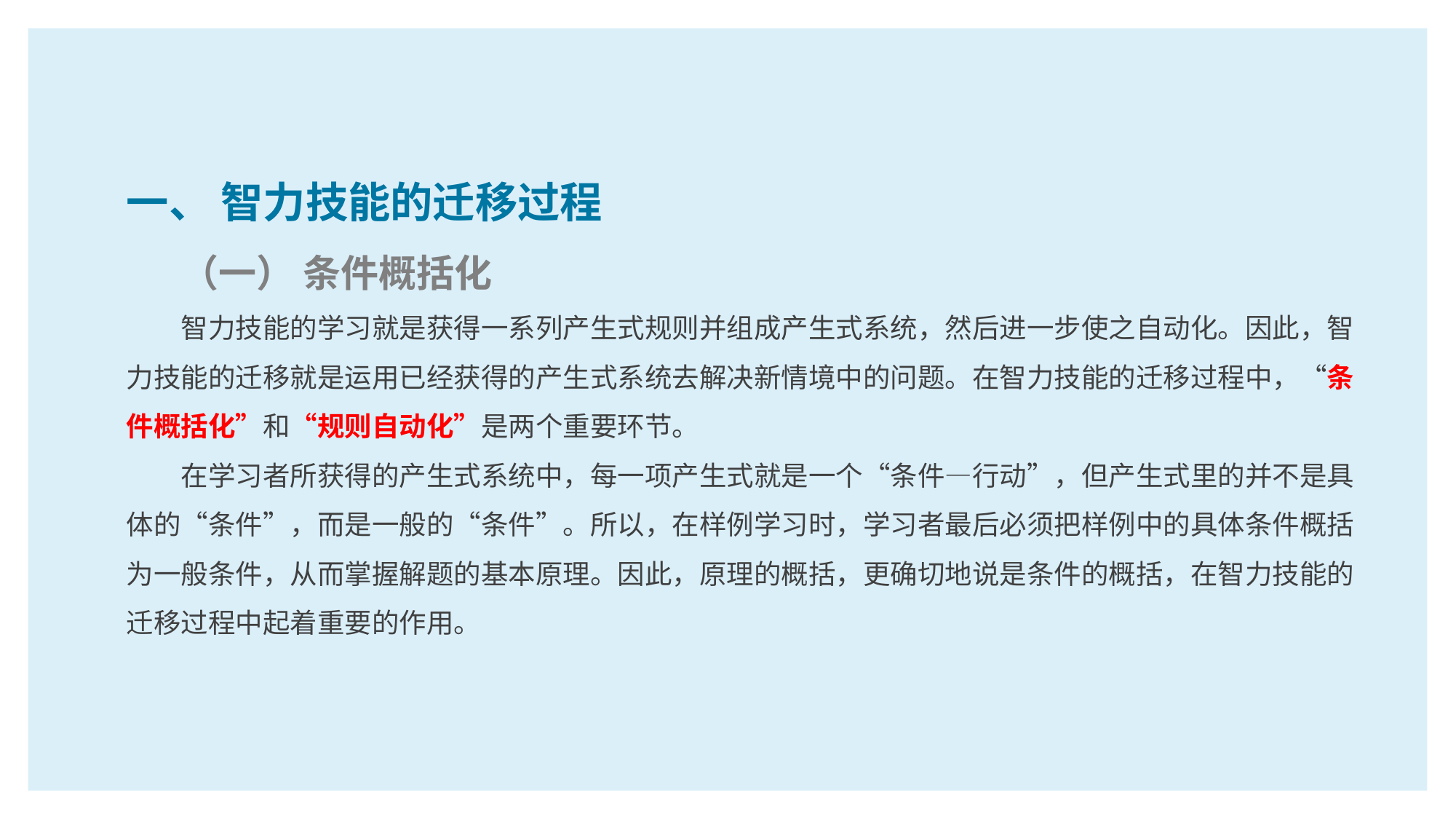

一、 智力技能的迁移过程
（一） 条件概括化
智力技能的学习就是获得一系列产生式规则并组成产生式系统，然后进一步使之自动化。因此，智力技能的迁移就是运用已经获得的产生式系统去解决新情境中的问题。在智力技能的迁移过程中，“条件概括化”和“规则自动化”是两个重要环节。
在学习者所获得的产生式系统中，每一项产生式就是一个“条件—行动”，但产生式里的并不是具体的“条件”，而是一般的“条件”。所以，在样例学习时，学习者最后必须把样例中的具体条件概括为一般条件，从而掌握解题的基本原理。因此，原理的概括，更确切地说是条件的概括，在智力技能的迁移过程中起着重要的作用。